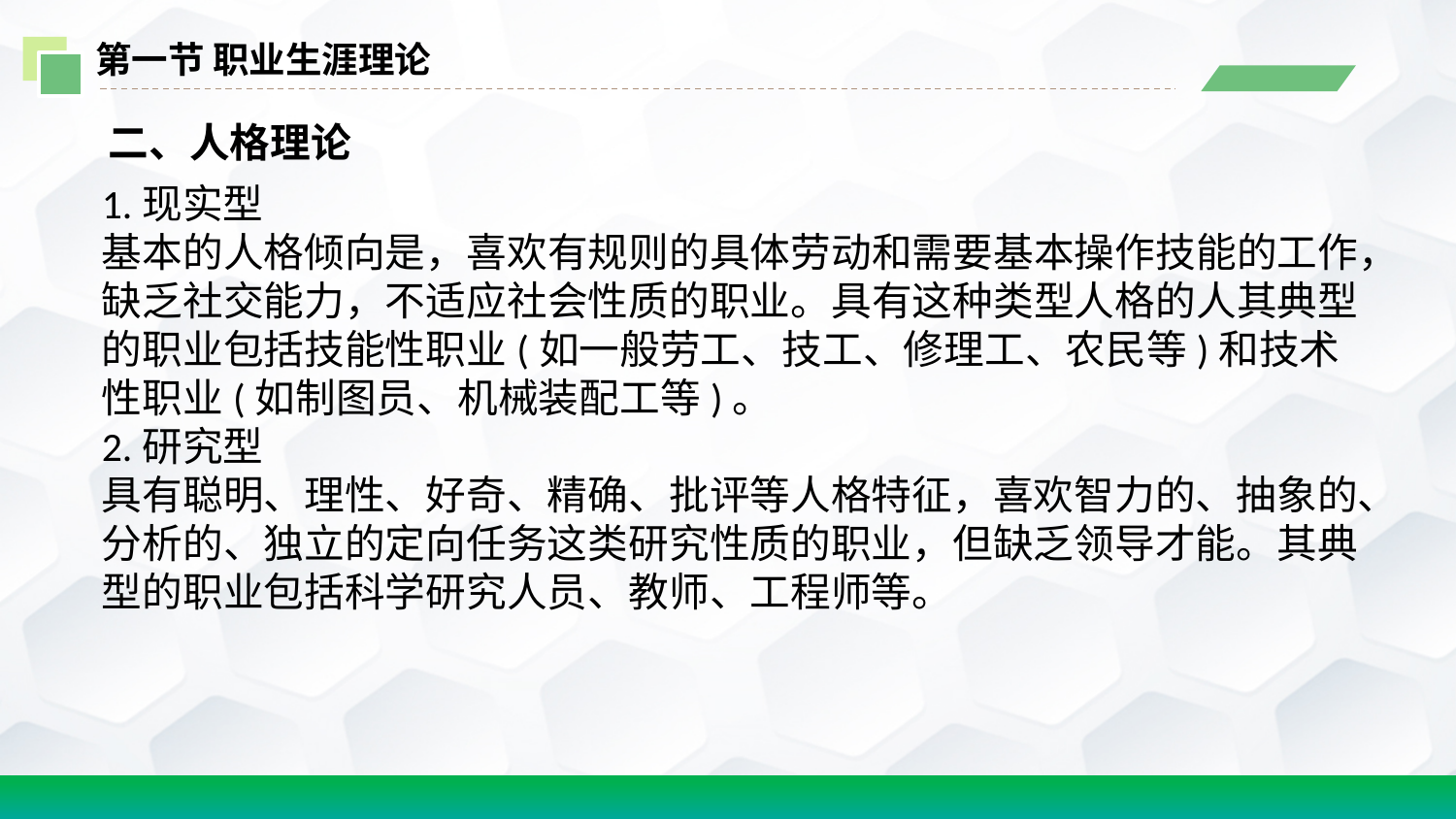

第一节 职业生涯理论
 二、人格理论
1.现实型
基本的人格倾向是，喜欢有规则的具体劳动和需要基本操作技能的工作，缺乏社交能力，不适应社会性质的职业。具有这种类型人格的人其典型的职业包括技能性职业(如一般劳工、技工、修理工、农民等)和技术性职业(如制图员、机械装配工等)。
2.研究型
具有聪明、理性、好奇、精确、批评等人格特征，喜欢智力的、抽象的、分析的、独立的定向任务这类研究性质的职业，但缺乏领导才能。其典型的职业包括科学研究人员、教师、工程师等。